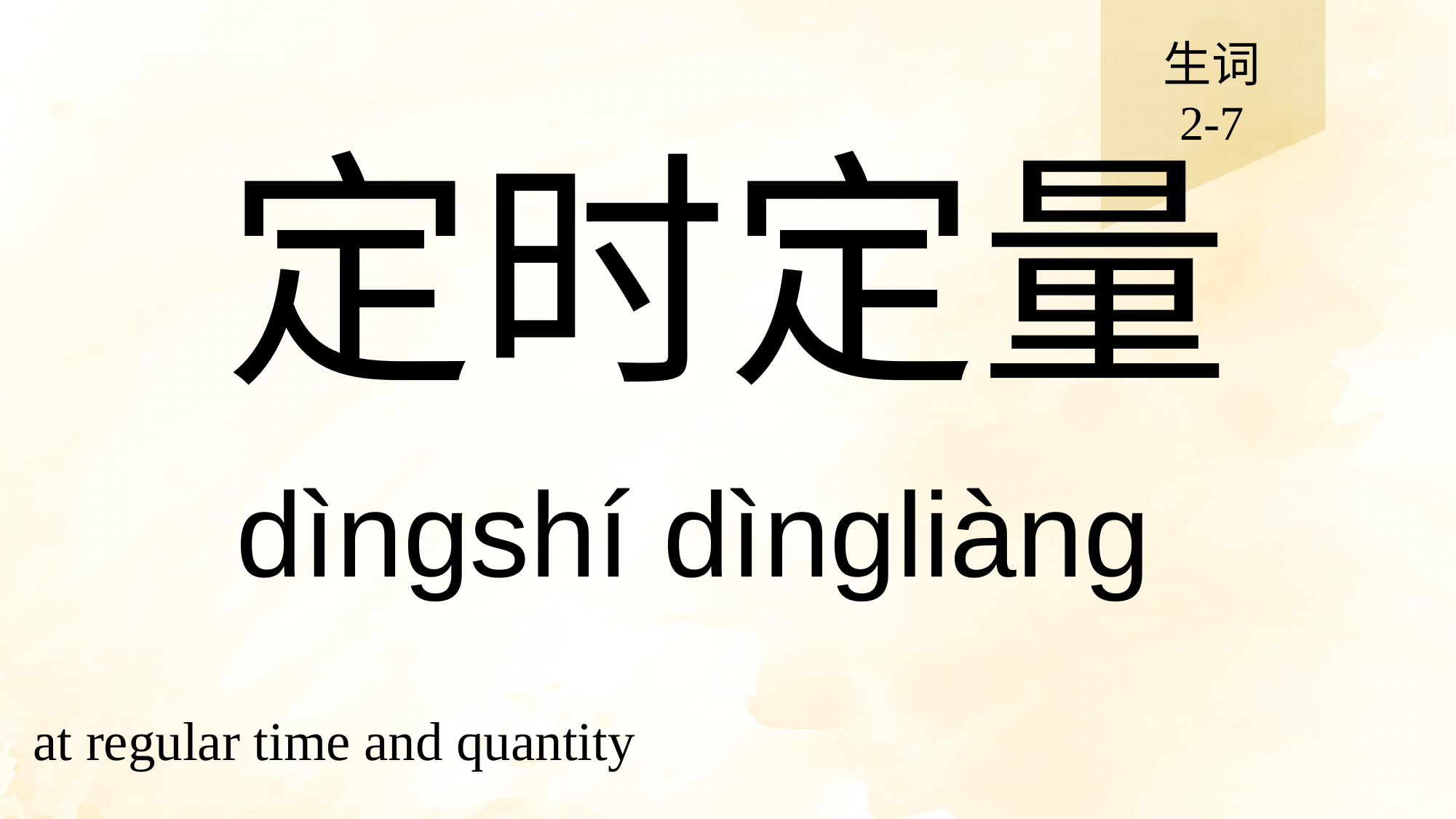

生词
2-7
# 定时定量
dìngshí dìngliàng
at regular time and quantity